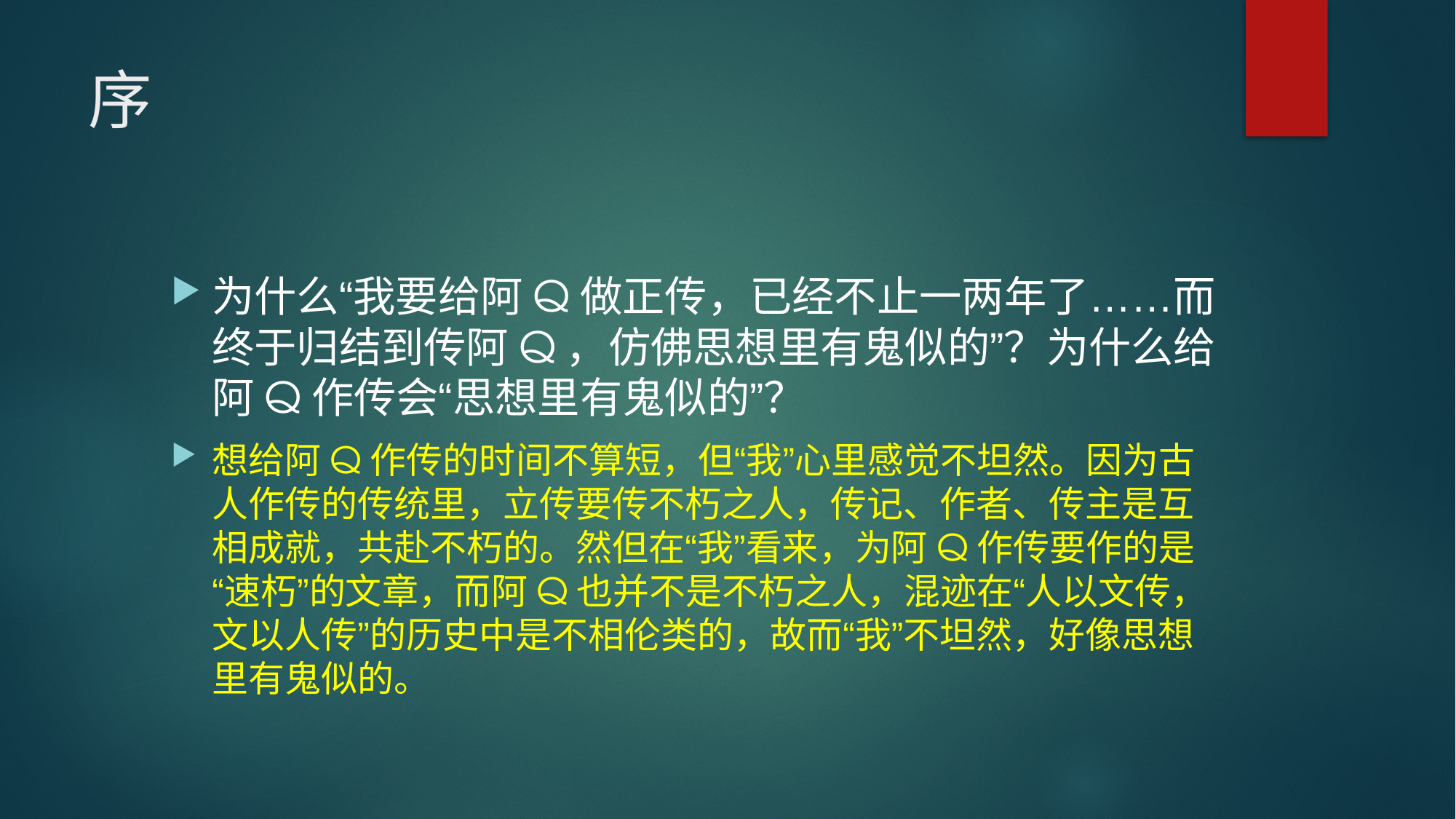

# 序
为什么“我要给阿Q做正传，已经不止一两年了……而终于归结到传阿Q，仿佛思想里有鬼似的”？为什么给阿Q作传会“思想里有鬼似的”？
想给阿Q作传的时间不算短，但“我”心里感觉不坦然。因为古人作传的传统里，立传要传不朽之人，传记、作者、传主是互相成就，共赴不朽的。然但在“我”看来，为阿Q作传要作的是“速朽”的文章，而阿Q也并不是不朽之人，混迹在“人以文传，文以人传”的历史中是不相伦类的，故而“我”不坦然，好像思想里有鬼似的。